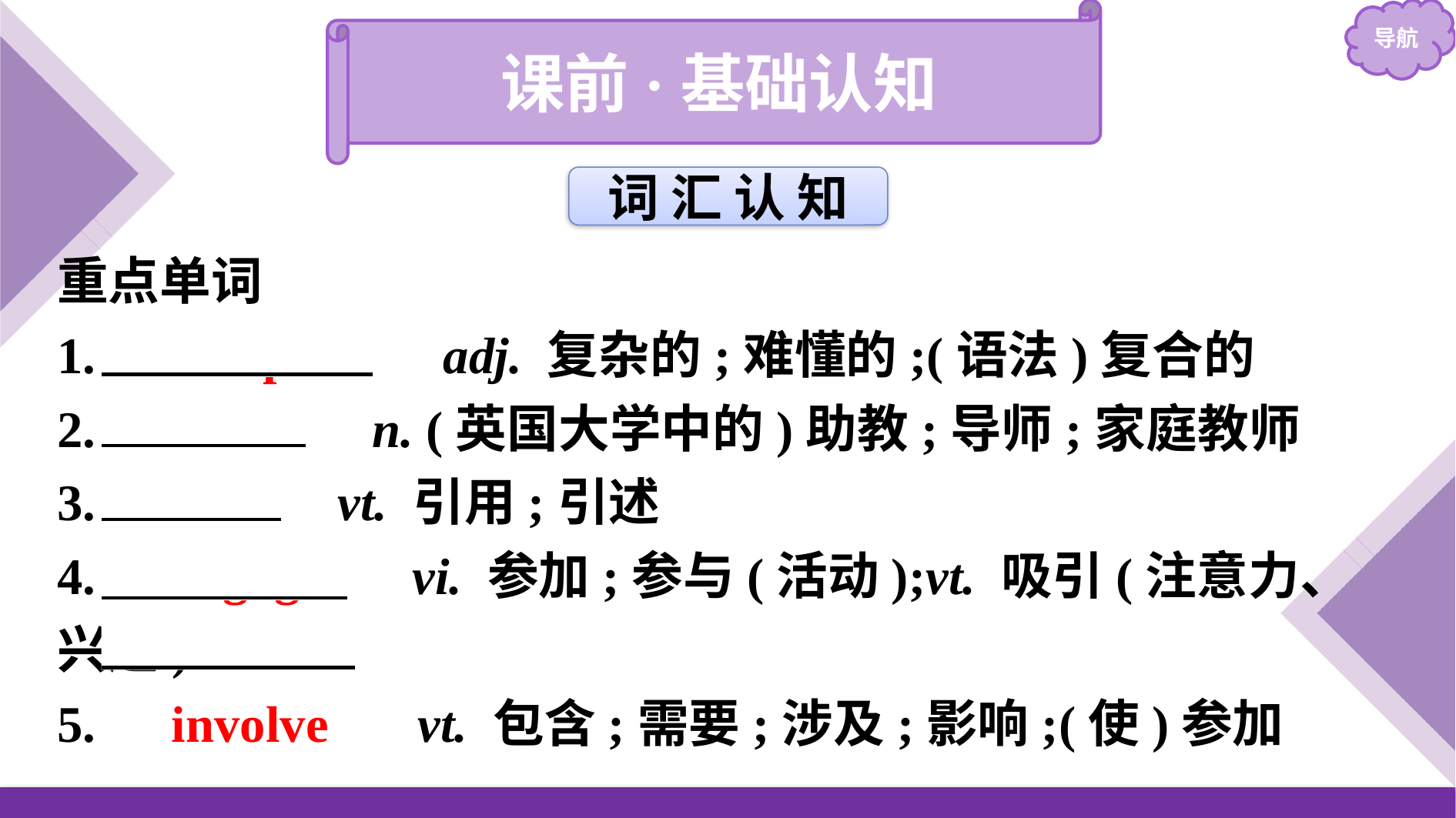

课前·基础认知
词 汇 认 知
重点单词
1.　complex　 adj. 复杂的;难懂的;(语法)复合的
2.　tutor　 n. (英国大学中的)助教;导师;家庭教师
3.　cite　 vt. 引用;引述
4.　engage　 vi. 参加;参与(活动);vt. 吸引(注意力、兴趣)
5.　involve　 vt. 包含;需要;涉及;影响;(使)参加